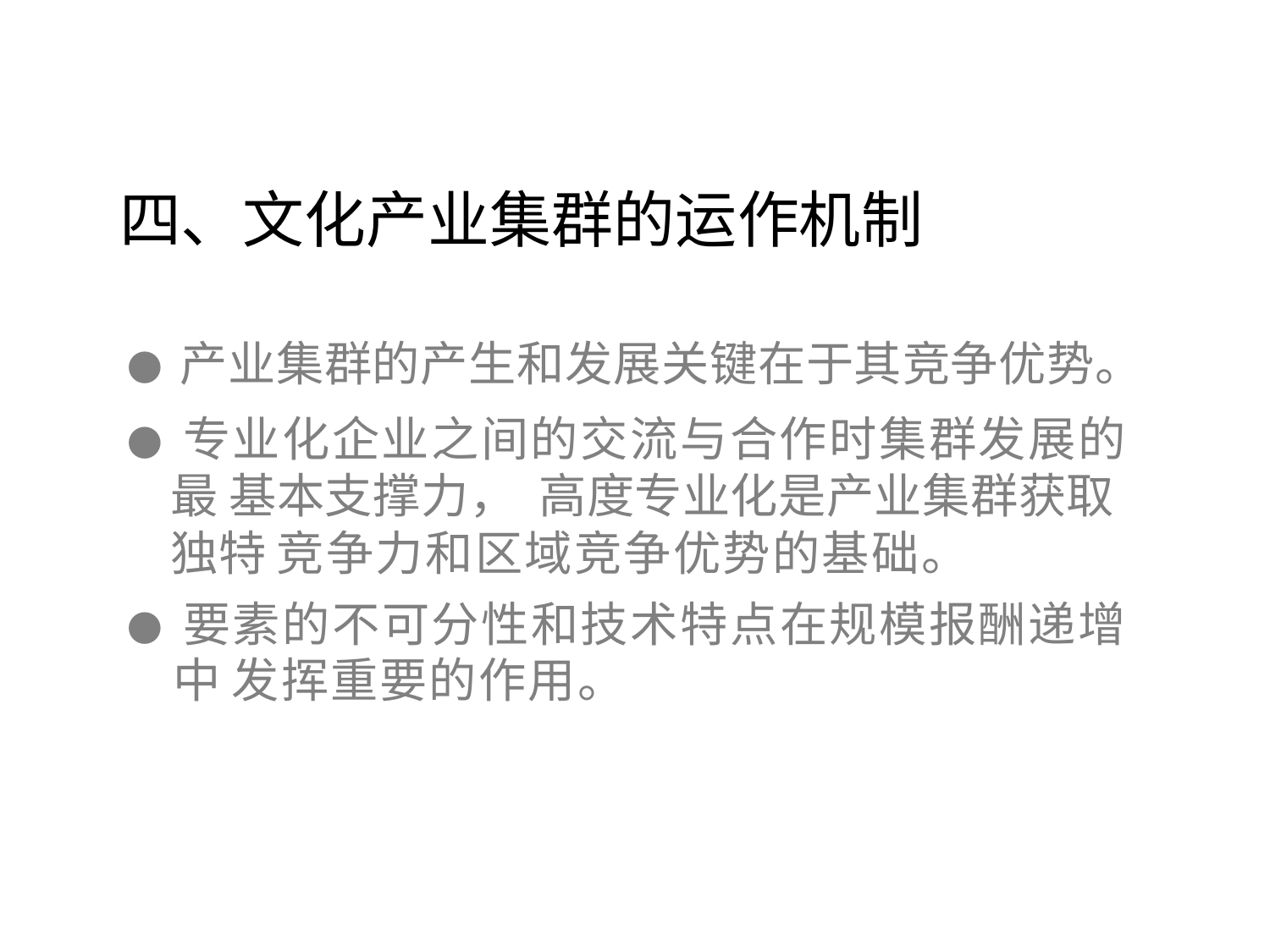

四、文化产业集群的运作机制

● 产业集群的产生和发展关键在于其竞争优势。
● 专业化企业之间的交流与合作时集群发展的最 基本支撑力，  高度专业化是产业集群获取独特 竞争力和区域竞争优势的基础。

● 要素的不可分性和技术特点在规模报酬递增中 发挥重要的作用。